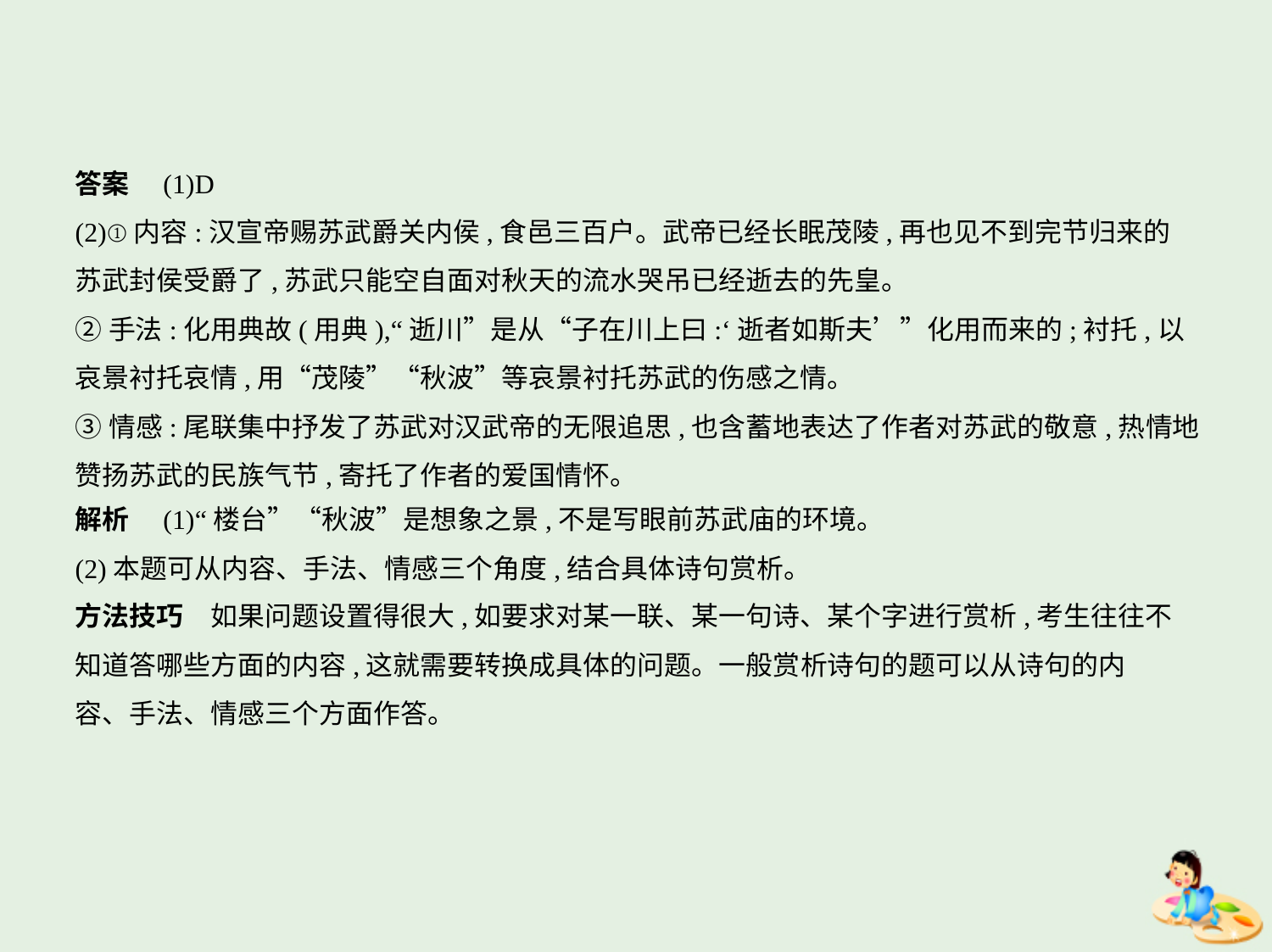

答案　(1)D
(2)①内容:汉宣帝赐苏武爵关内侯,食邑三百户。武帝已经长眠茂陵,再也见不到完节归来的
苏武封侯受爵了,苏武只能空自面对秋天的流水哭吊已经逝去的先皇。
②手法:化用典故(用典),“逝川”是从“子在川上曰:‘逝者如斯夫’”化用而来的;衬托,以
哀景衬托哀情,用“茂陵”“秋波”等哀景衬托苏武的伤感之情。
③情感:尾联集中抒发了苏武对汉武帝的无限追思,也含蓄地表达了作者对苏武的敬意,热情地
赞扬苏武的民族气节,寄托了作者的爱国情怀。
解析　(1)“楼台”“秋波”是想象之景,不是写眼前苏武庙的环境。
(2)本题可从内容、手法、情感三个角度,结合具体诗句赏析。
方法技巧　如果问题设置得很大,如要求对某一联、某一句诗、某个字进行赏析,考生往往不
知道答哪些方面的内容,这就需要转换成具体的问题。一般赏析诗句的题可以从诗句的内
容、手法、情感三个方面作答。